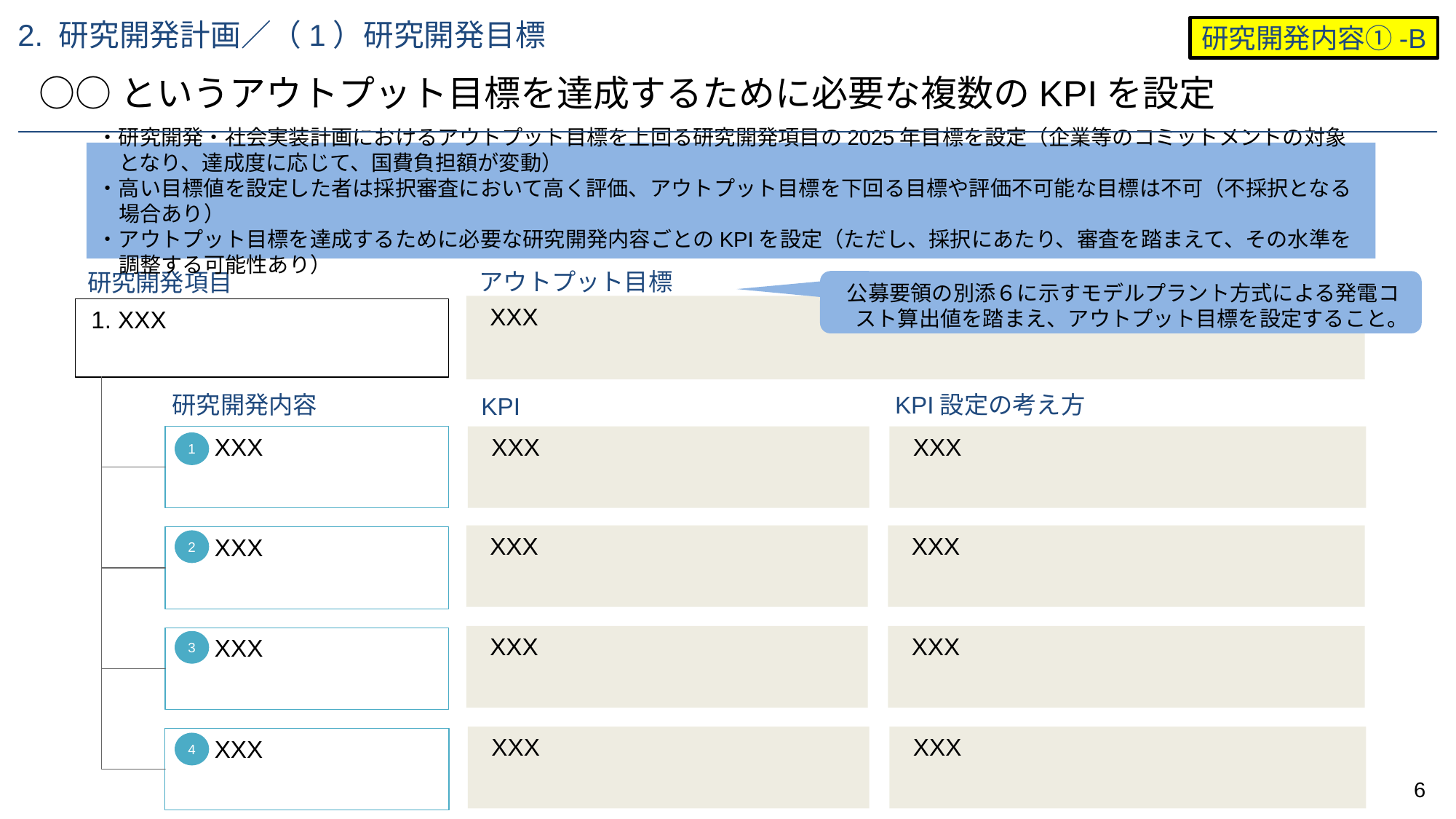

研究開発内容①-B
2. 研究開発計画／（1）研究開発目標
○○というアウトプット目標を達成するために必要な複数のKPIを設定
・研究開発・社会実装計画におけるアウトプット目標を上回る研究開発項目の2025年目標を設定（企業等のコミットメントの対象となり、達成度に応じて、国費負担額が変動）
・高い目標値を設定した者は採択審査において高く評価、アウトプット目標を下回る目標や評価不可能な目標は不可（不採択となる場合あり）
・アウトプット目標を達成するために必要な研究開発内容ごとのKPIを設定（ただし、採択にあたり、審査を踏まえて、その水準を調整する可能性あり）
アウトプット目標
研究開発項目
研究開発項目
公募要領の別添６に示すモデルプラント方式による発電コスト算出値を踏まえ、アウトプット目標を設定すること。
XXX
1. XXX

研究開発内容
KPI設定の考え方
KPI
XXX
XXX
XXX
1
XXX
XXX
XXX
2
XXX
XXX
XXX
3
XXX
XXX
XXX
4